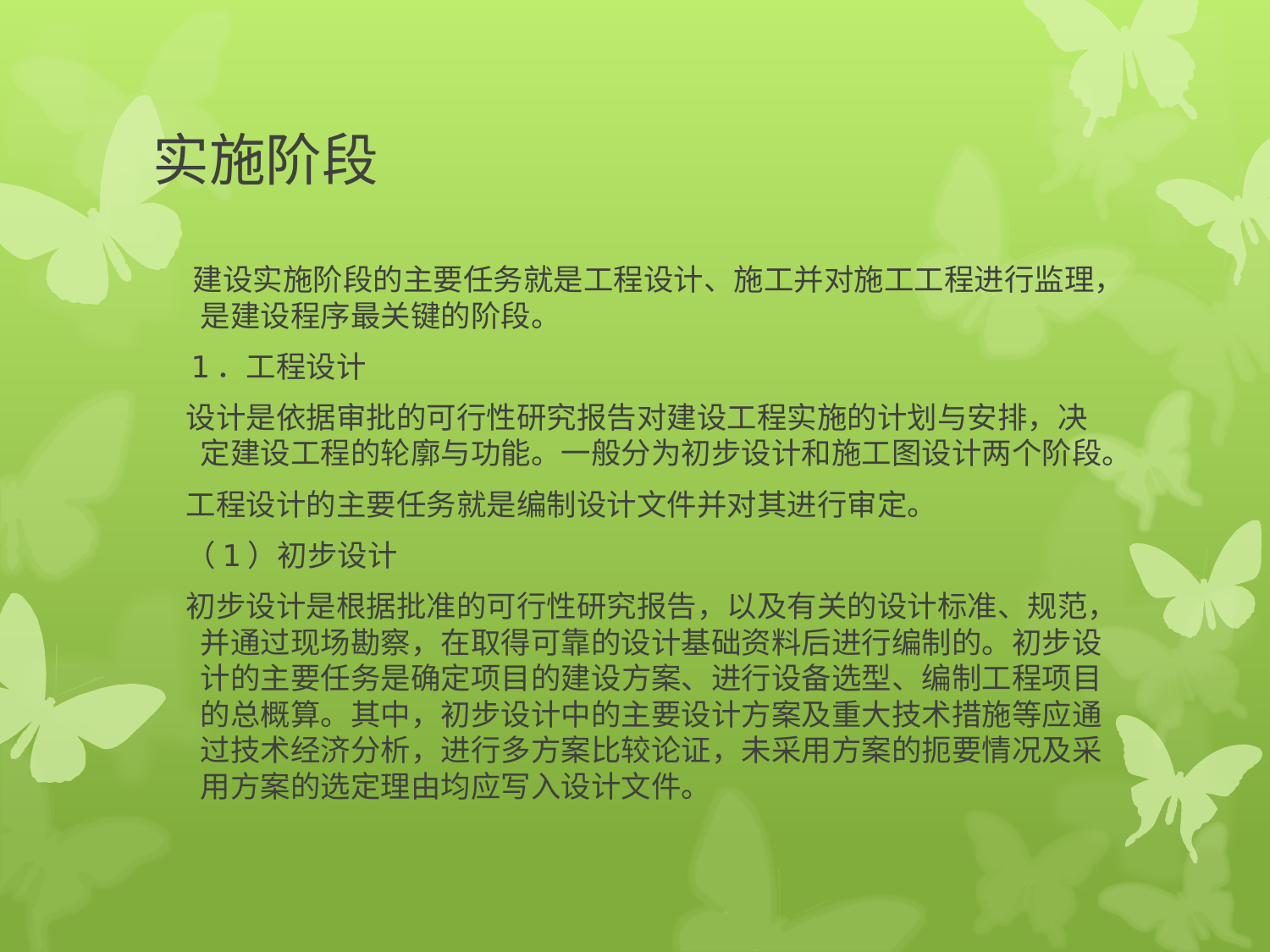

# 实施阶段
     建设实施阶段的主要任务就是工程设计、施工并对施工工程进行监理，是建设程序最关键的阶段。
    1．工程设计
    设计是依据审批的可行性研究报告对建设工程实施的计划与安排，决定建设工程的轮廓与功能。一般分为初步设计和施工图设计两个阶段。
    工程设计的主要任务就是编制设计文件并对其进行审定。
    （1）初步设计
    初步设计是根据批准的可行性研究报告，以及有关的设计标准、规范，并通过现场勘察，在取得可靠的设计基础资料后进行编制的。初步设计的主要任务是确定项目的建设方案、进行设备选型、编制工程项目的总概算。其中，初步设计中的主要设计方案及重大技术措施等应通过技术经济分析，进行多方案比较论证，未采用方案的扼要情况及采用方案的选定理由均应写入设计文件。